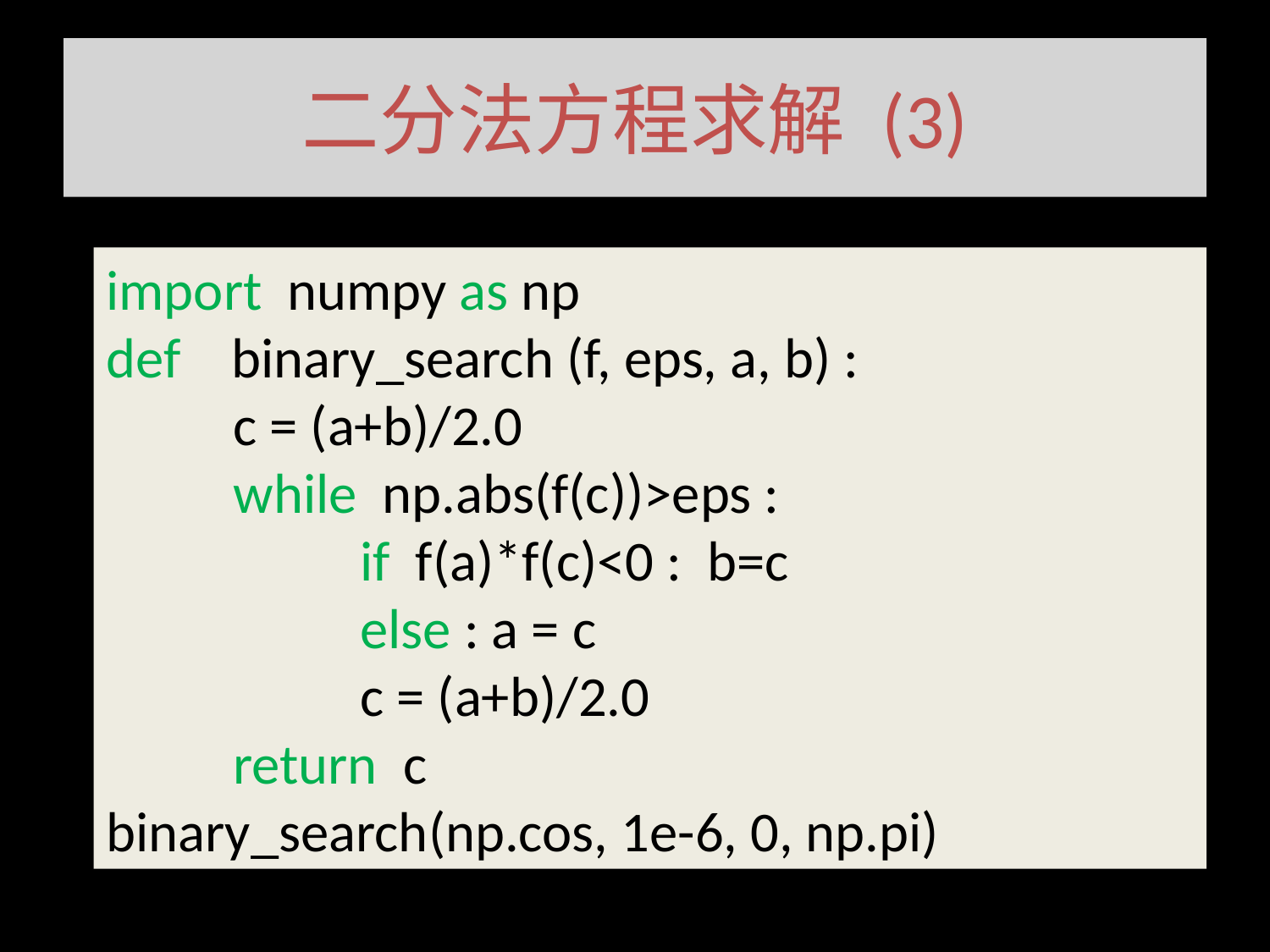

# 二分法方程求解 (3)
import  numpy as np
def    binary_search (f, eps, a, b) :
	c = (a+b)/2.0
	while  np.abs(f(c))>eps :
		if  f(a)*f(c)<0 :  b=c
		else : a = c
		c = (a+b)/2.0
	return  c
binary_search(np.cos, 1e-6, 0, np.pi)